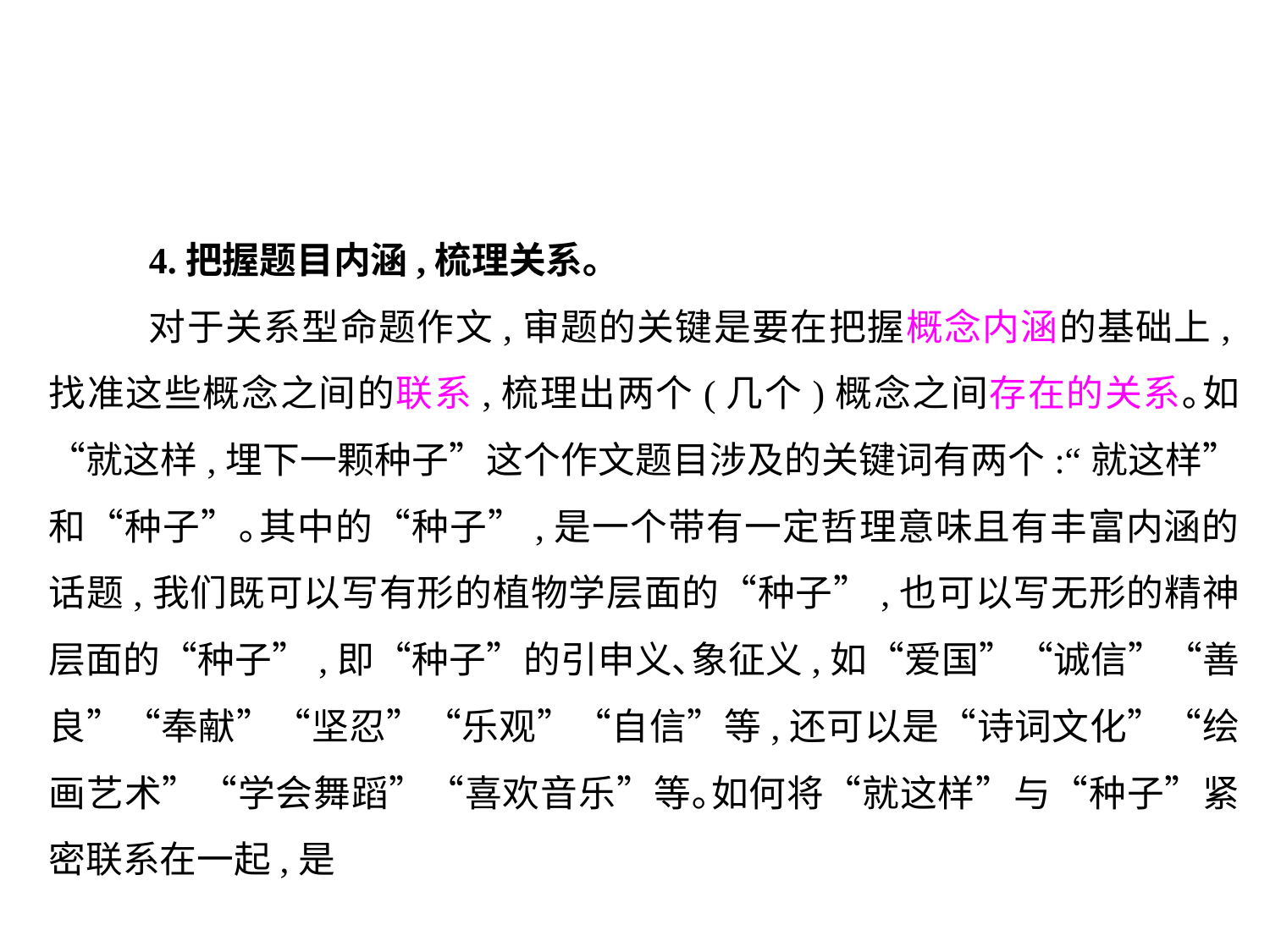

4.把握题目内涵,梳理关系｡
对于关系型命题作文,审题的关键是要在把握概念内涵的基础上,找准这些概念之间的联系,梳理出两个(几个)概念之间存在的关系｡如“就这样,埋下一颗种子”这个作文题目涉及的关键词有两个:“就这样”和“种子”｡其中的“种子”,是一个带有一定哲理意味且有丰富内涵的话题,我们既可以写有形的植物学层面的“种子”,也可以写无形的精神层面的“种子”,即“种子”的引申义､象征义,如“爱国”“诚信”“善良”“奉献”“坚忍”“乐观”“自信”等,还可以是“诗词文化”“绘画艺术”“学会舞蹈”“喜欢音乐”等｡如何将“就这样”与“种子”紧密联系在一起,是